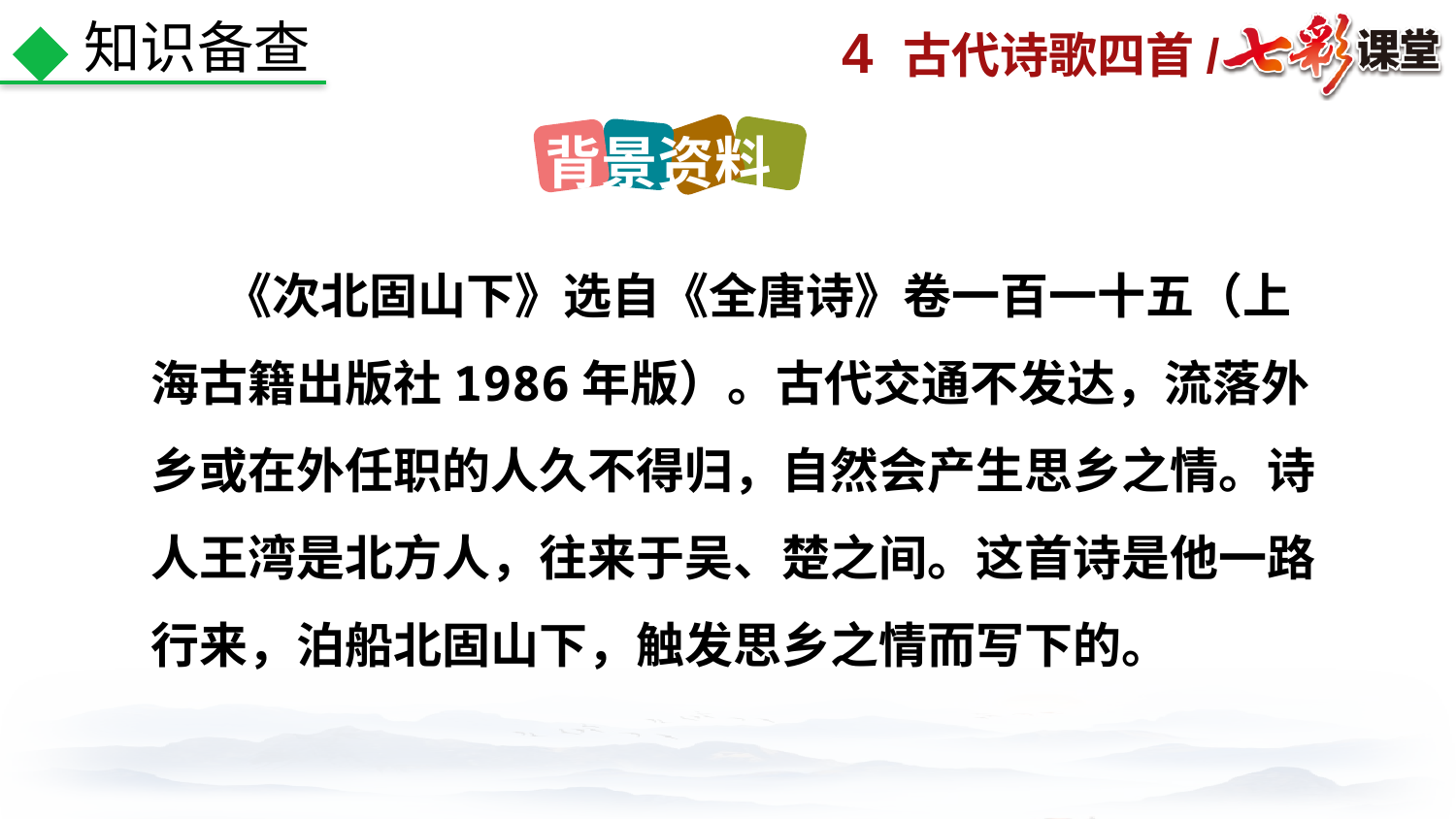

知识备查

背景资料

《次北固山下》选自《全唐诗》卷一百一十五（上海古籍出版社1986年版）。古代交通不发达，流落外乡或在外任职的人久不得归，自然会产生思乡之情。诗人王湾是北方人，往来于吴、楚之间。这首诗是他一路行来，泊船北固山下，触发思乡之情而写下的。